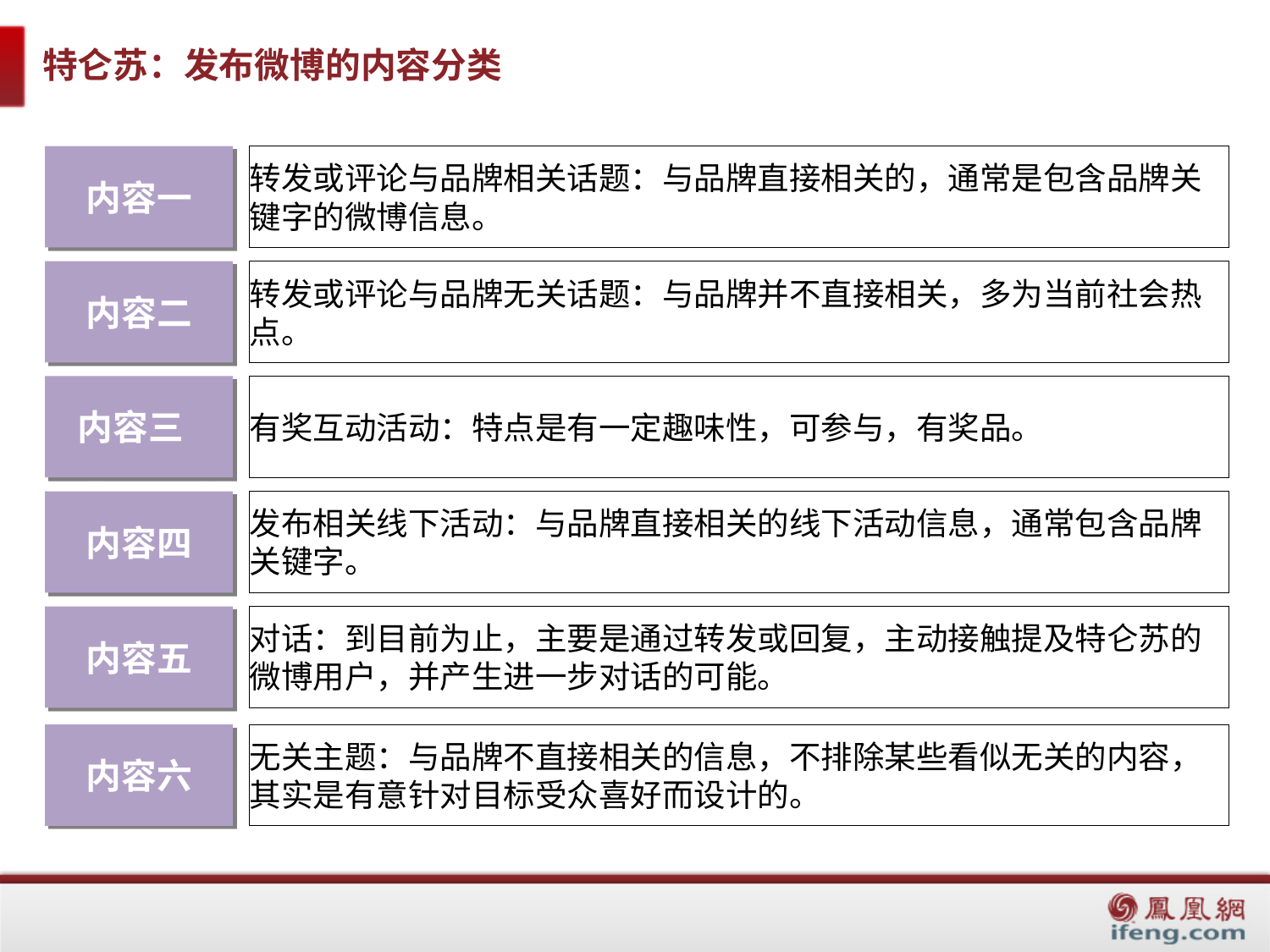

# 特仑苏：发布微博的内容分类
内容一
转发或评论与品牌相关话题：与品牌直接相关的，通常是包含品牌关键字的微博信息。
内容二
转发或评论与品牌无关话题：与品牌并不直接相关，多为当前社会热点。
内容三
有奖互动活动：特点是有一定趣味性，可参与，有奖品。
内容四
发布相关线下活动：与品牌直接相关的线下活动信息，通常包含品牌关键字。
内容五
对话：到目前为止，主要是通过转发或回复，主动接触提及特仑苏的微博用户，并产生进一步对话的可能。
内容六
无关主题：与品牌不直接相关的信息，不排除某些看似无关的内容，其实是有意针对目标受众喜好而设计的。